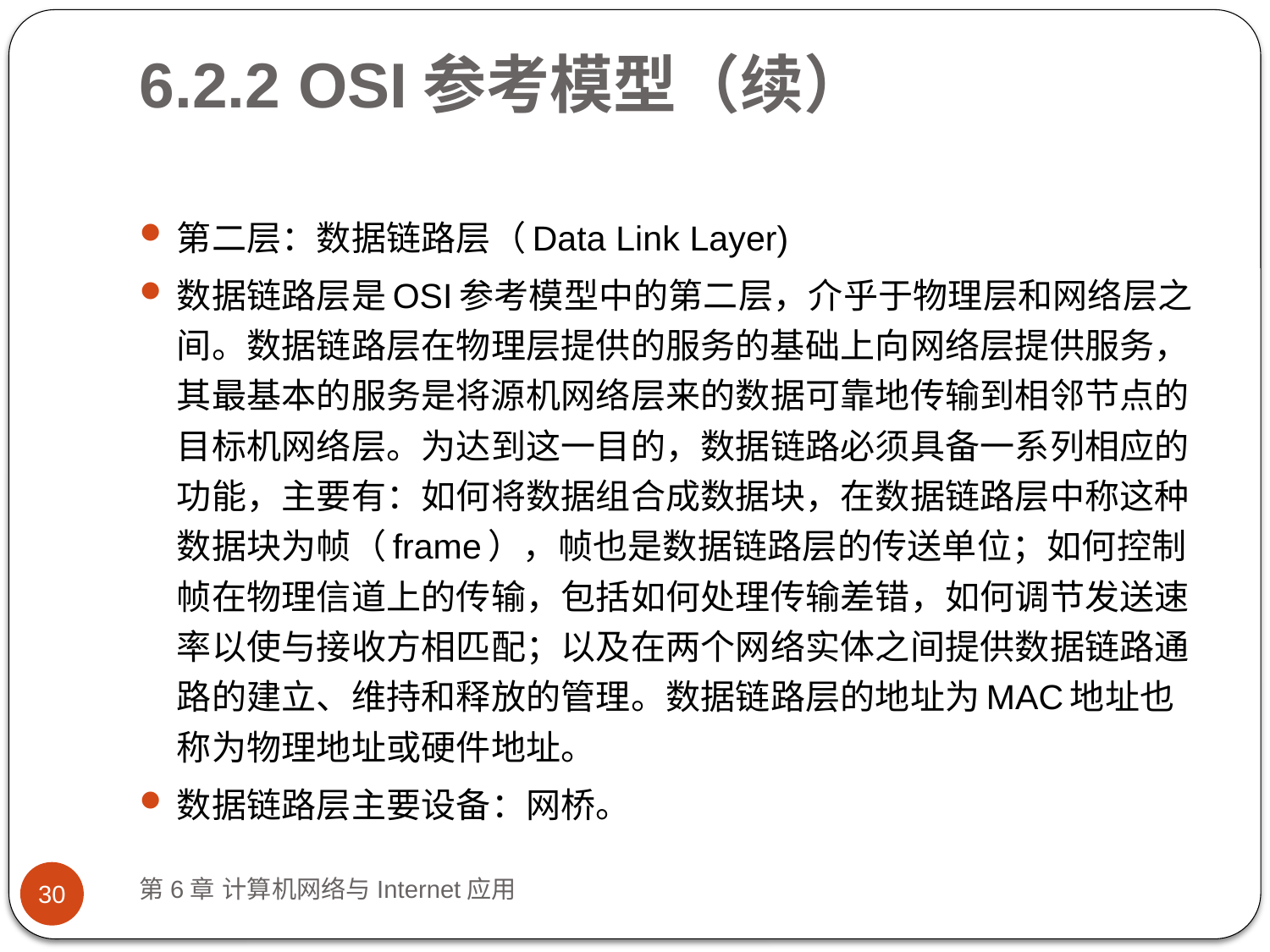

# 6.2.2 OSI参考模型（续）
第二层：数据链路层（Data Link Layer)
数据链路层是OSI参考模型中的第二层，介乎于物理层和网络层之间。数据链路层在物理层提供的服务的基础上向网络层提供服务，其最基本的服务是将源机网络层来的数据可靠地传输到相邻节点的目标机网络层。为达到这一目的，数据链路必须具备一系列相应的功能，主要有：如何将数据组合成数据块，在数据链路层中称这种数据块为帧（frame），帧也是数据链路层的传送单位；如何控制帧在物理信道上的传输，包括如何处理传输差错，如何调节发送速率以使与接收方相匹配；以及在两个网络实体之间提供数据链路通路的建立、维持和释放的管理。数据链路层的地址为MAC地址也称为物理地址或硬件地址。
数据链路层主要设备：网桥。

第6章 计算机网络与Internet应用
30